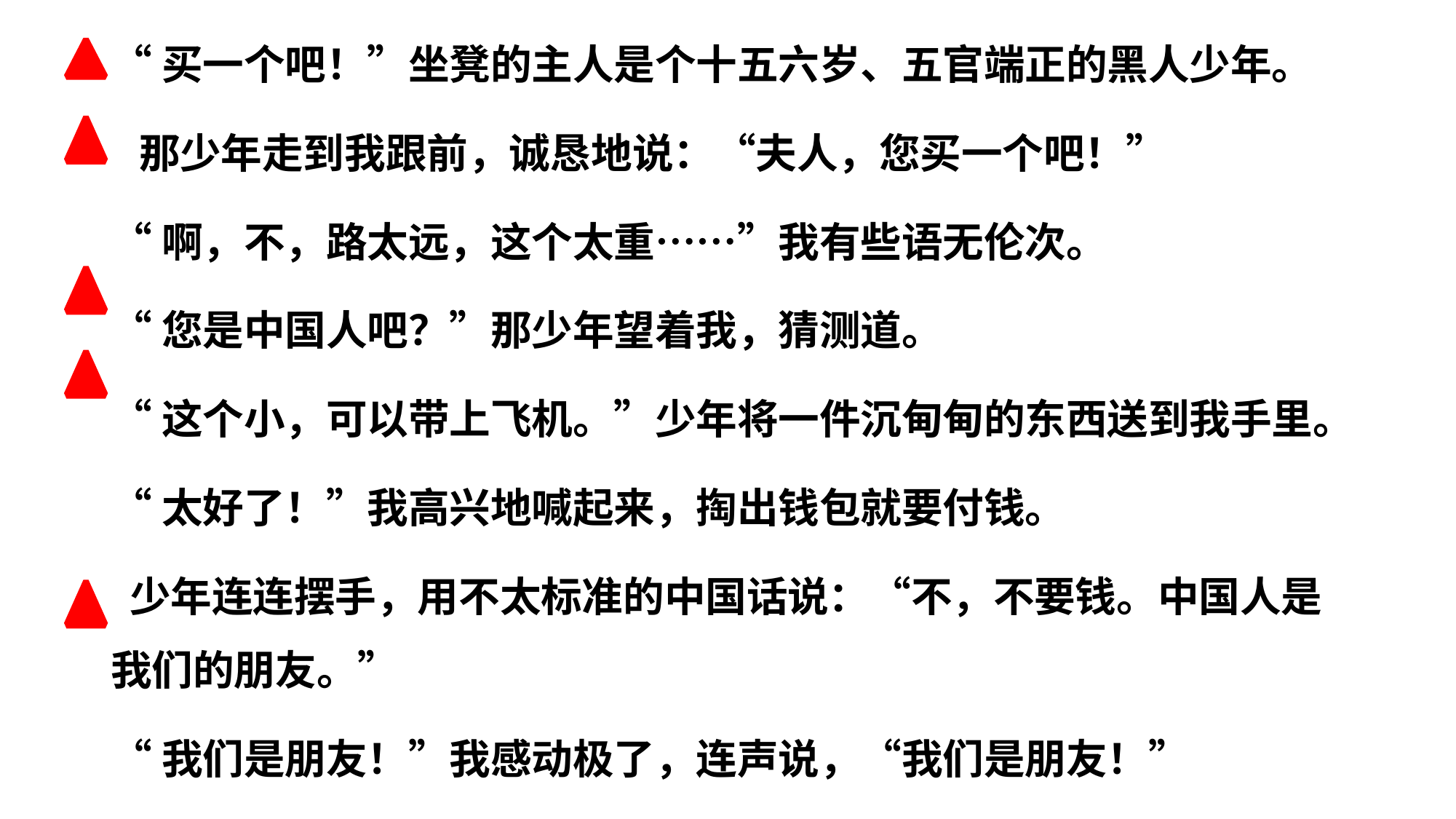

“买一个吧！”坐凳的主人是个十五六岁、五官端正的黑人少年。
  那少年走到我跟前，诚恳地说：“夫人，您买一个吧！”
“啊，不，路太远，这个太重……”我有些语无伦次。
“您是中国人吧？”那少年望着我，猜测道。
“这个小，可以带上飞机。”少年将一件沉甸甸的东西送到我手里。
“太好了！”我高兴地喊起来，掏出钱包就要付钱。
 少年连连摆手，用不太标准的中国话说：“不，不要钱。中国人是我们的朋友。”
“我们是朋友！”我感动极了，连声说，“我们是朋友！”